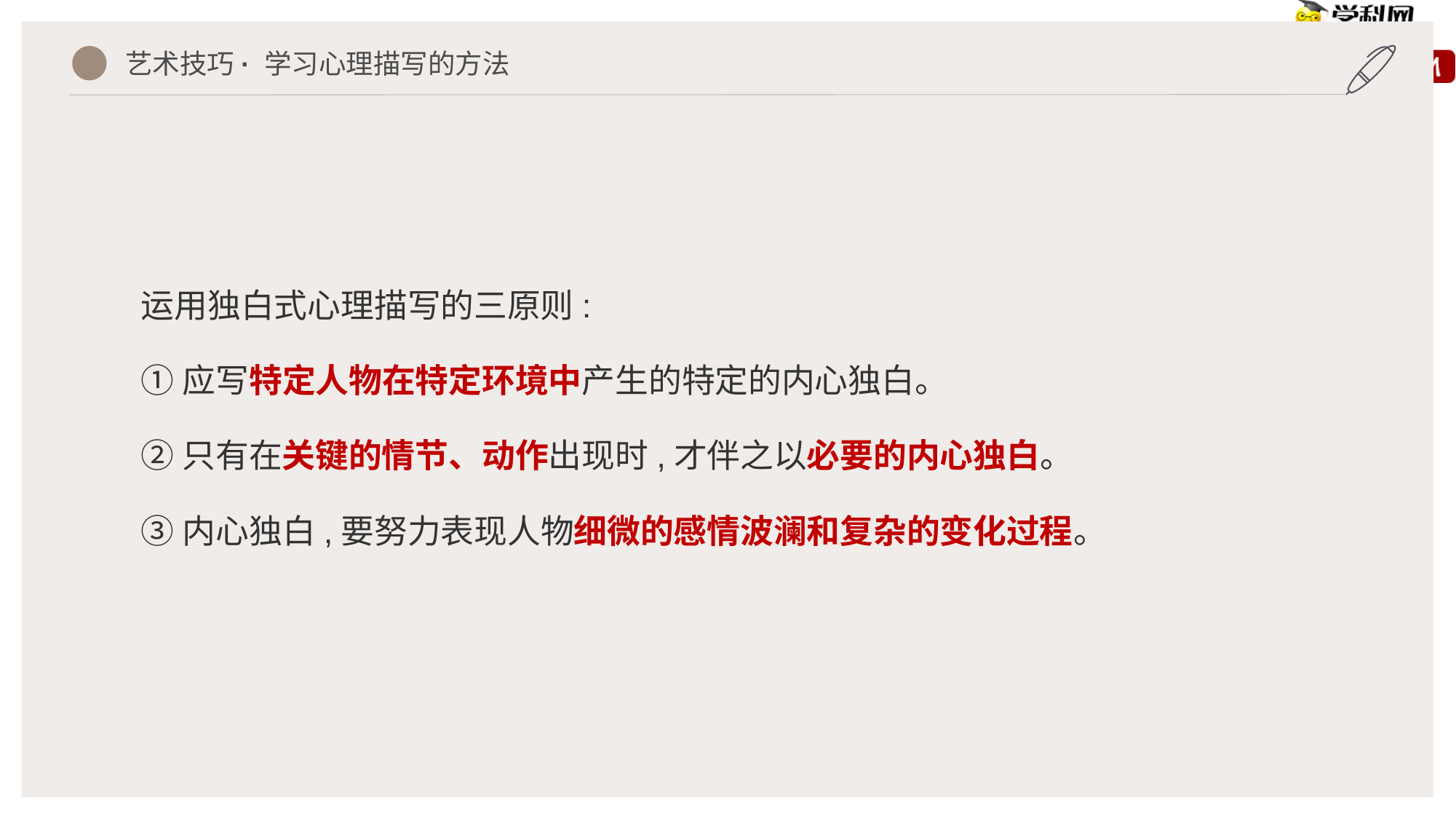

艺术技巧· 学习心理描写的方法

运用独白式心理描写的三原则:
①应写特定人物在特定环境中产生的特定的内心独白。
②只有在关键的情节、动作出现时,才伴之以必要的内心独白。
③内心独白,要努力表现人物细微的感情波澜和复杂的变化过程。